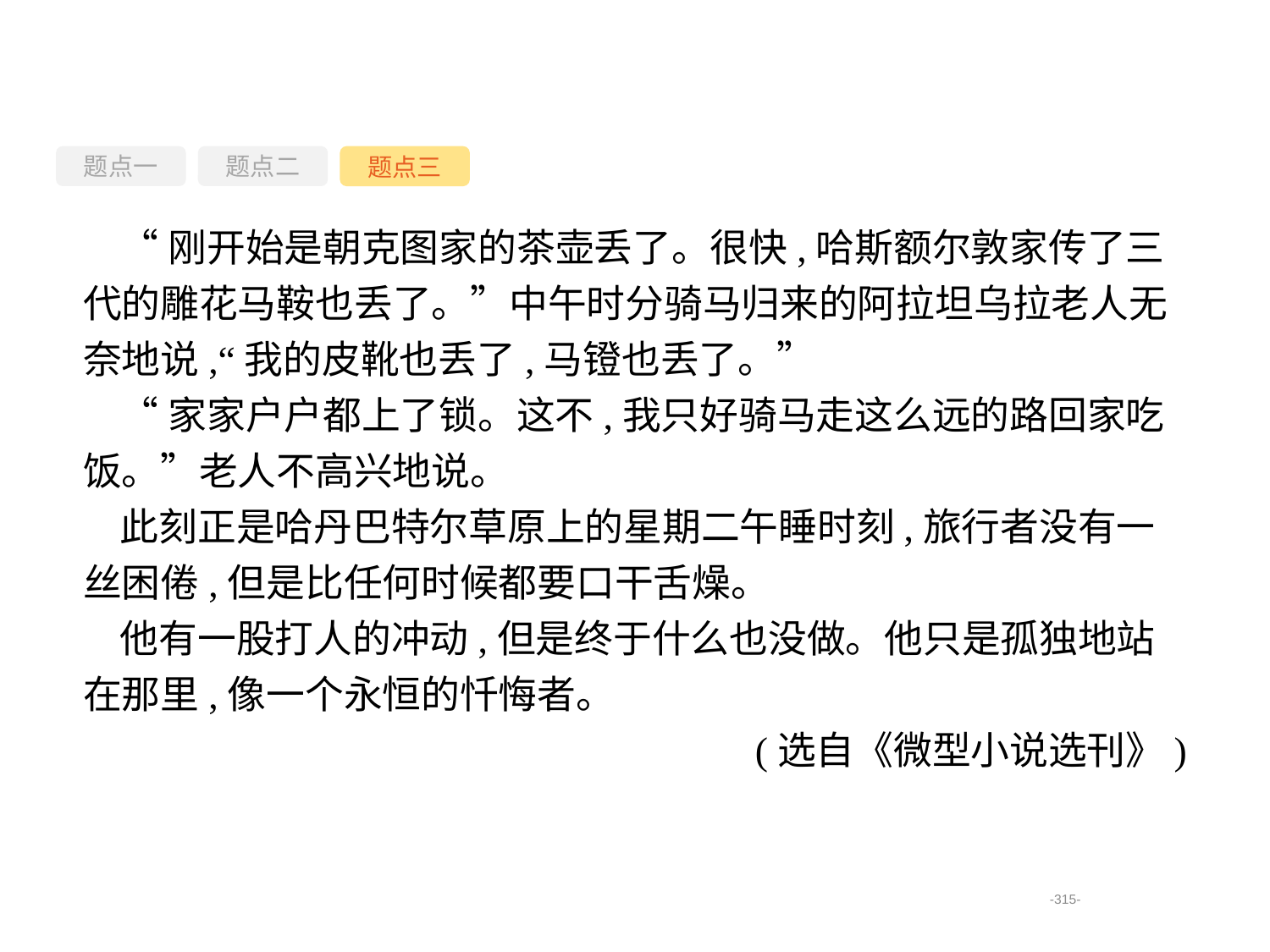

题点一
题点三
题点二
“刚开始是朝克图家的茶壶丢了。很快,哈斯额尔敦家传了三代的雕花马鞍也丢了。”中午时分骑马归来的阿拉坦乌拉老人无奈地说,“我的皮靴也丢了,马镫也丢了。”
“家家户户都上了锁。这不,我只好骑马走这么远的路回家吃饭。”老人不高兴地说。
此刻正是哈丹巴特尔草原上的星期二午睡时刻,旅行者没有一丝困倦,但是比任何时候都要口干舌燥。
他有一股打人的冲动,但是终于什么也没做。他只是孤独地站在那里,像一个永恒的忏悔者。
(选自《微型小说选刊》)
-315-